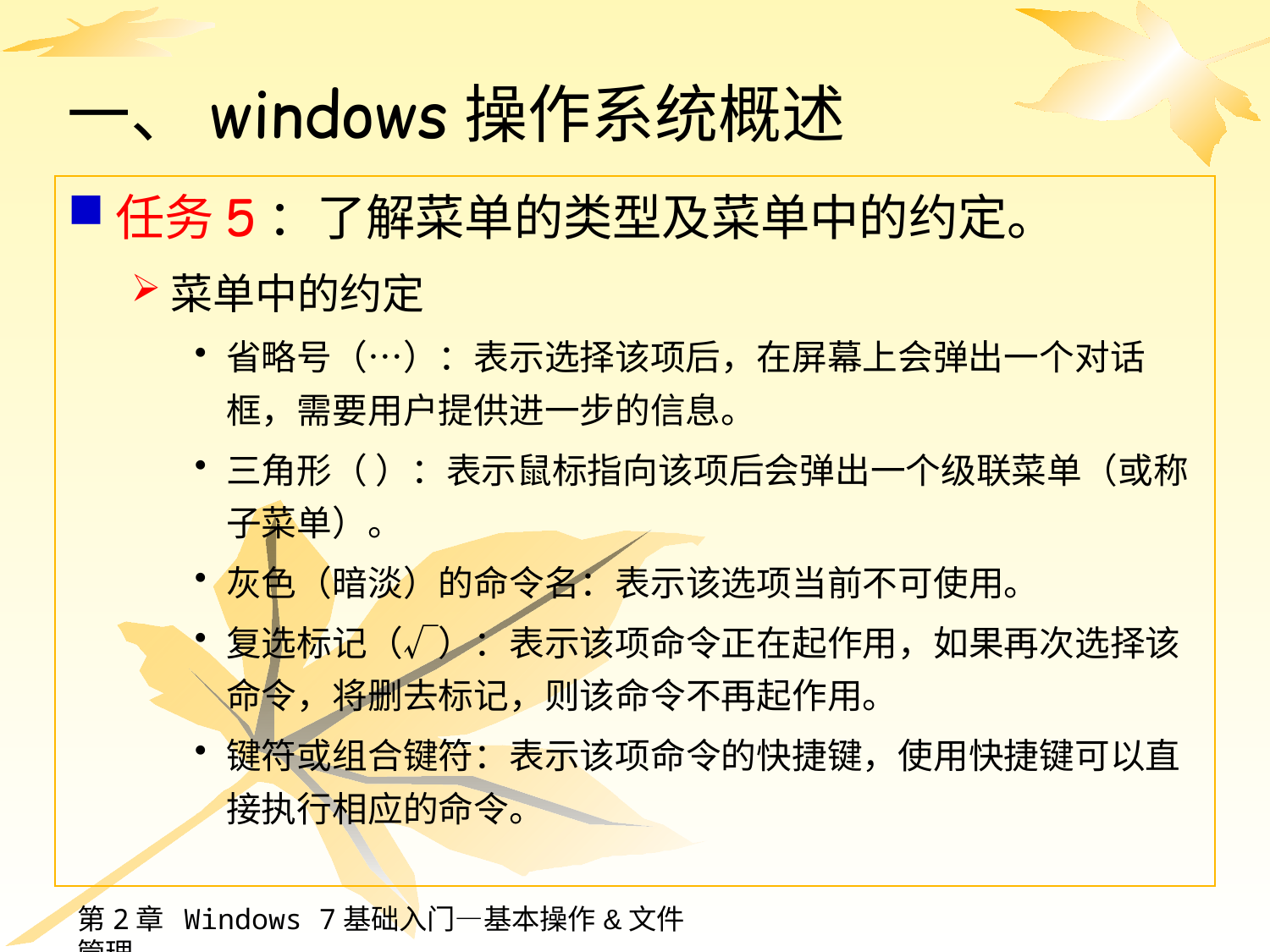

# 一、windows操作系统概述
任务5：了解菜单的类型及菜单中的约定。
菜单中的约定
省略号（…）：表示选择该项后，在屏幕上会弹出一个对话框，需要用户提供进一步的信息。
三角形（ ）：表示鼠标指向该项后会弹出一个级联菜单（或称子菜单）。
灰色（暗淡）的命令名：表示该选项当前不可使用。
复选标记（√）：表示该项命令正在起作用，如果再次选择该命令，将删去标记，则该命令不再起作用。
键符或组合键符：表示该项命令的快捷键，使用快捷键可以直接执行相应的命令。